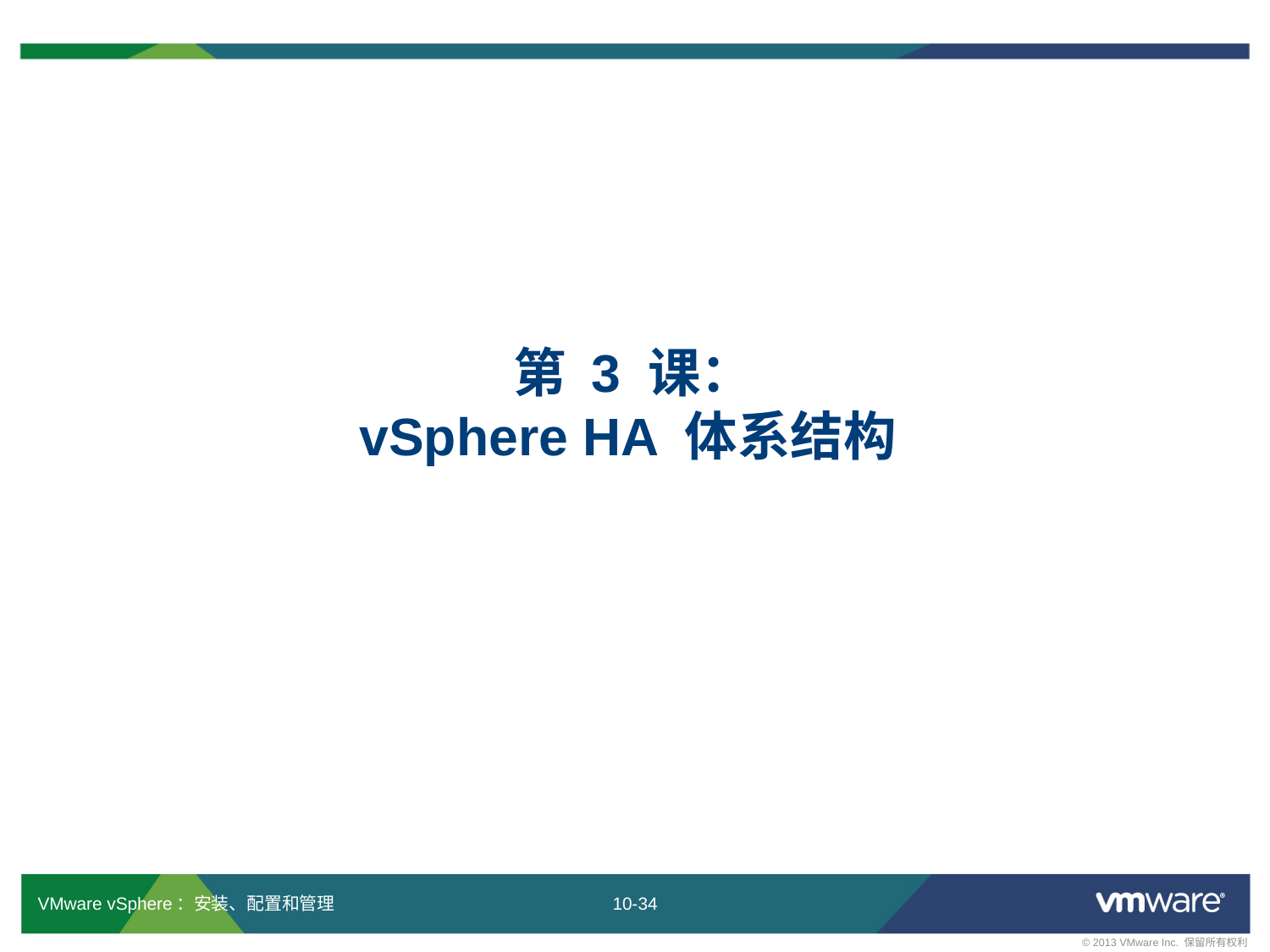

# 第 3 课： vSphere HA 体系结构